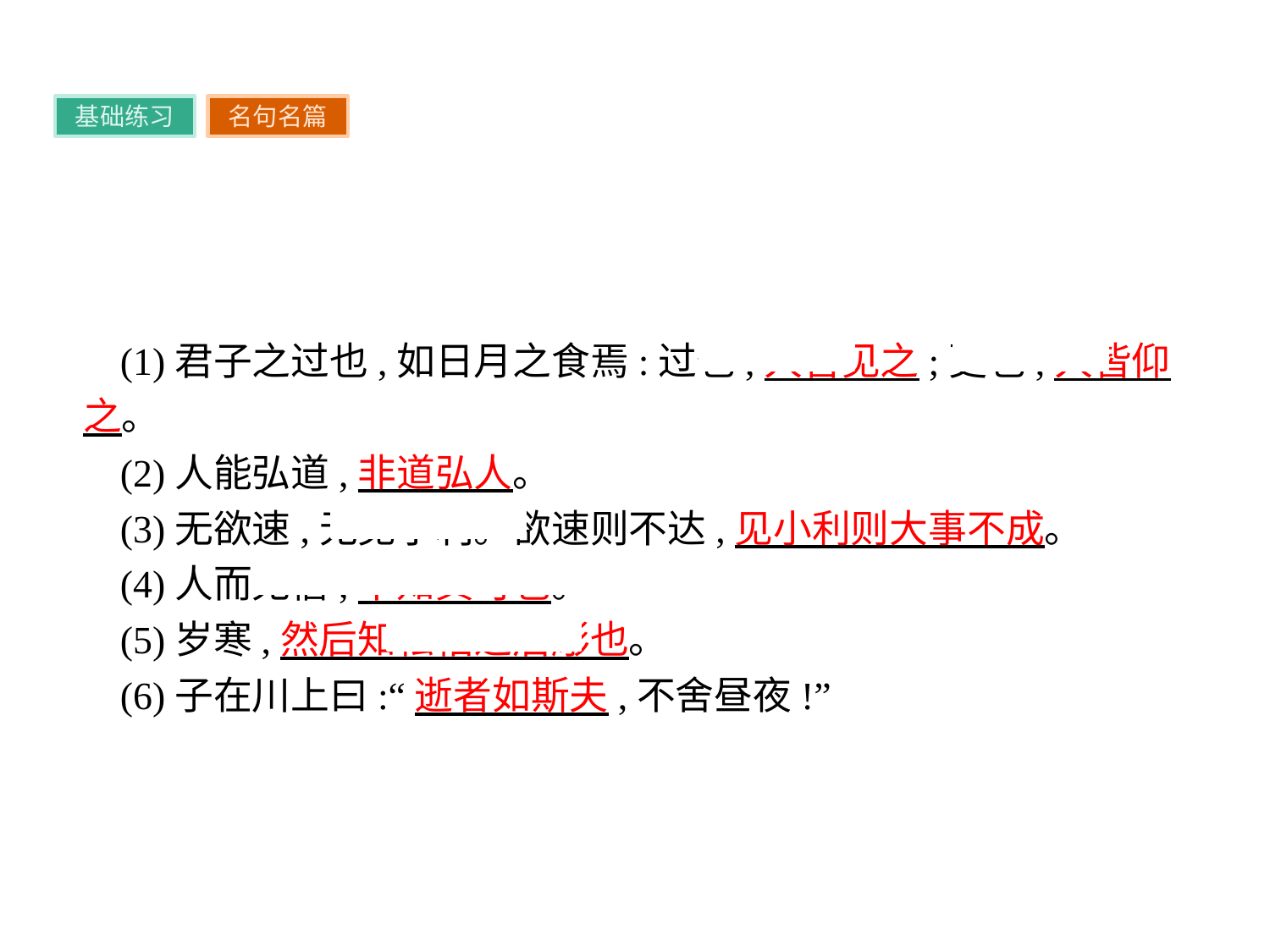

基础练习
名句名篇
(1)君子之过也,如日月之食焉:过也,人皆见之;更也,人皆仰之。
(2)人能弘道,非道弘人。
(3)无欲速,无见小利。欲速则不达,见小利则大事不成。
(4)人而无信,不知其可也。
(5)岁寒,然后知松柏之后彫也。
(6)子在川上曰:“逝者如斯夫,不舍昼夜!”